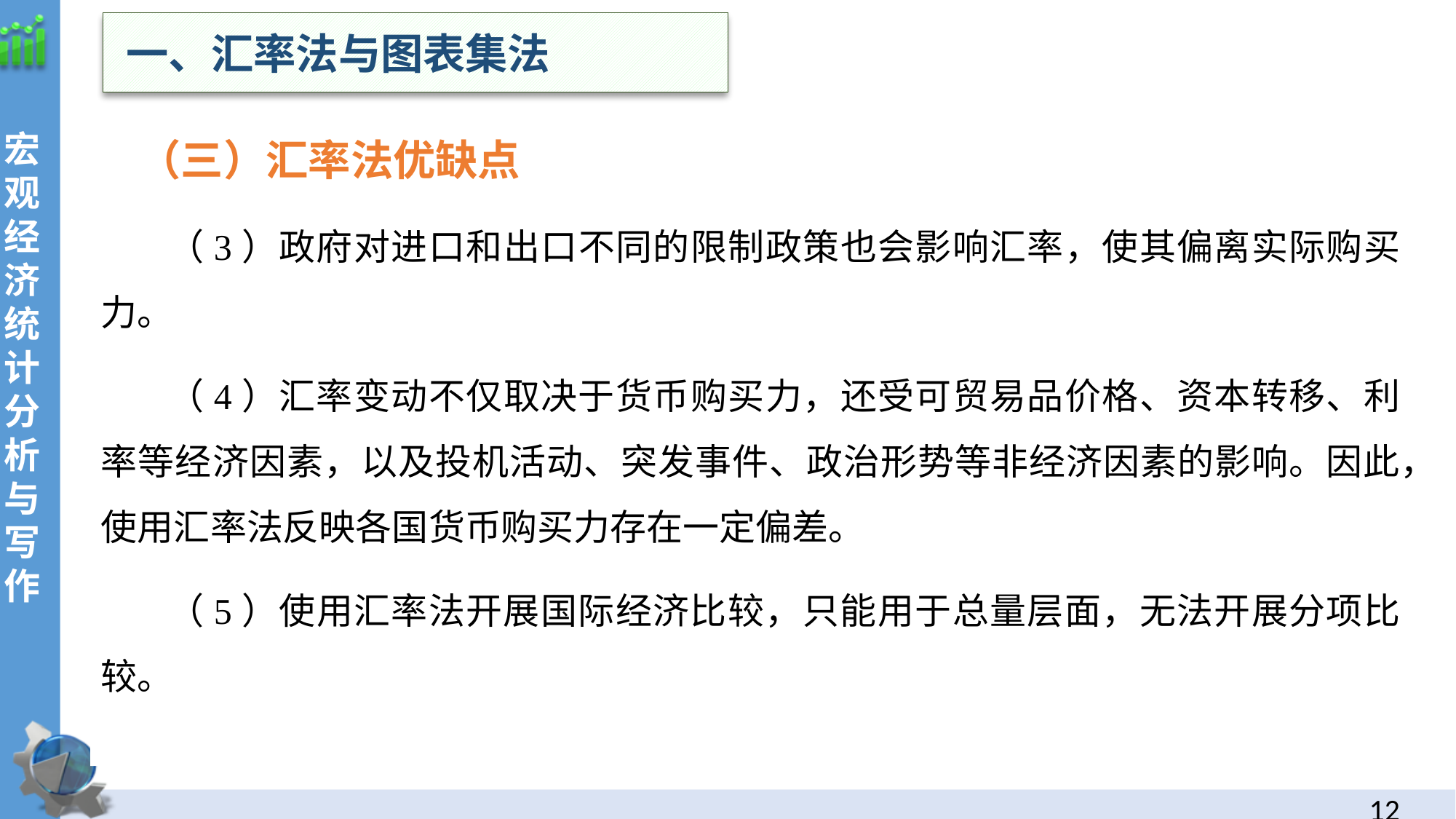

一、汇率法与图表集法
    （三）汇率法优缺点
（3）政府对进口和出口不同的限制政策也会影响汇率，使其偏离实际购买力。
（4）汇率变动不仅取决于货币购买力，还受可贸易品价格、资本转移、利率等经济因素，以及投机活动、突发事件、政治形势等非经济因素的影响。因此，使用汇率法反映各国货币购买力存在一定偏差。
（5）使用汇率法开展国际经济比较，只能用于总量层面，无法开展分项比较。

12